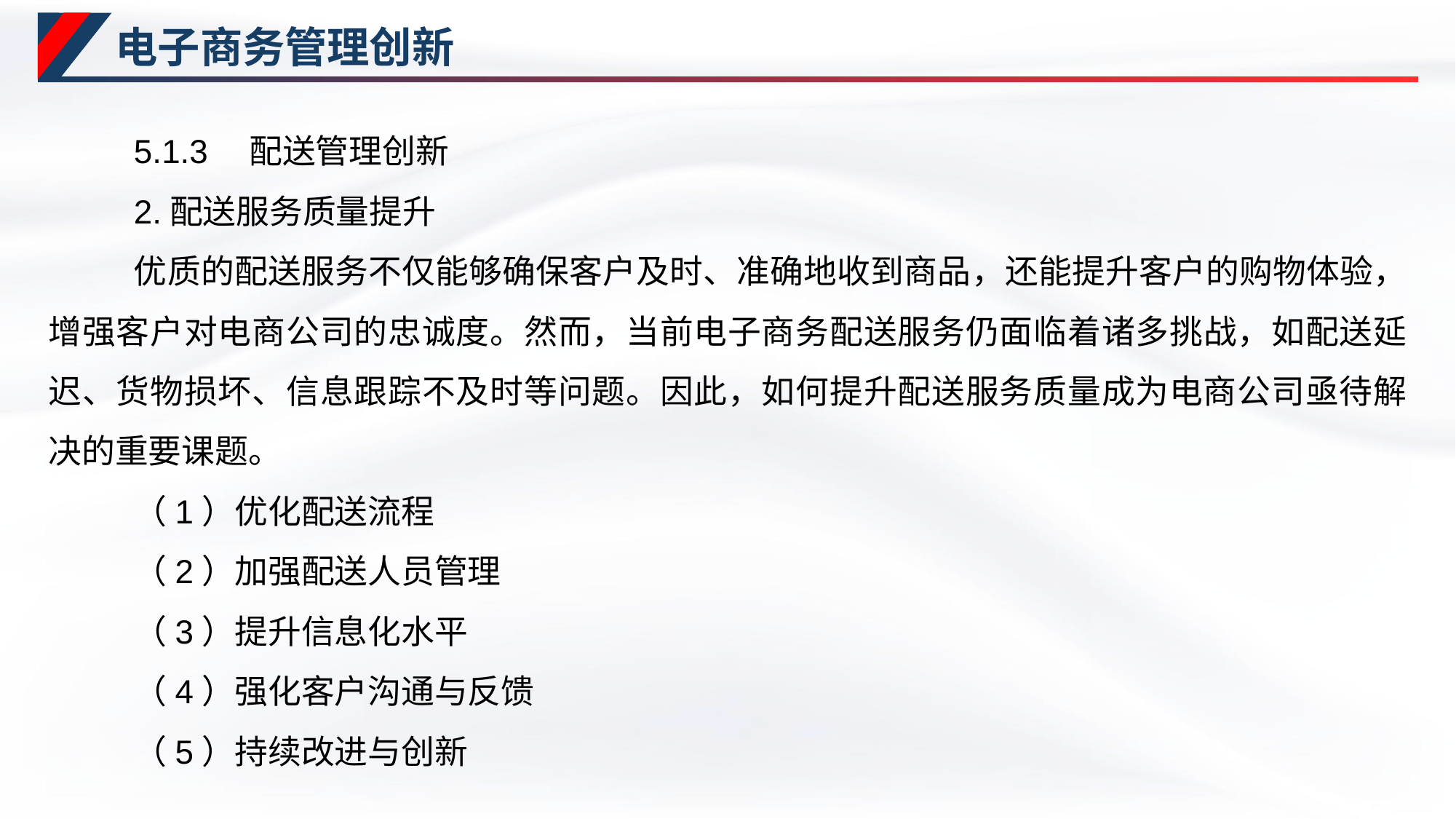

# 电子商务管理创新
5.1.3　配送管理创新
2.配送服务质量提升
优质的配送服务不仅能够确保客户及时、准确地收到商品，还能提升客户的购物体验，增强客户对电商公司的忠诚度。然而，当前电子商务配送服务仍面临着诸多挑战，如配送延迟、货物损坏、信息跟踪不及时等问题。因此，如何提升配送服务质量成为电商公司亟待解决的重要课题。
（1）优化配送流程
（2）加强配送人员管理
（3）提升信息化水平
（4）强化客户沟通与反馈
（5）持续改进与创新